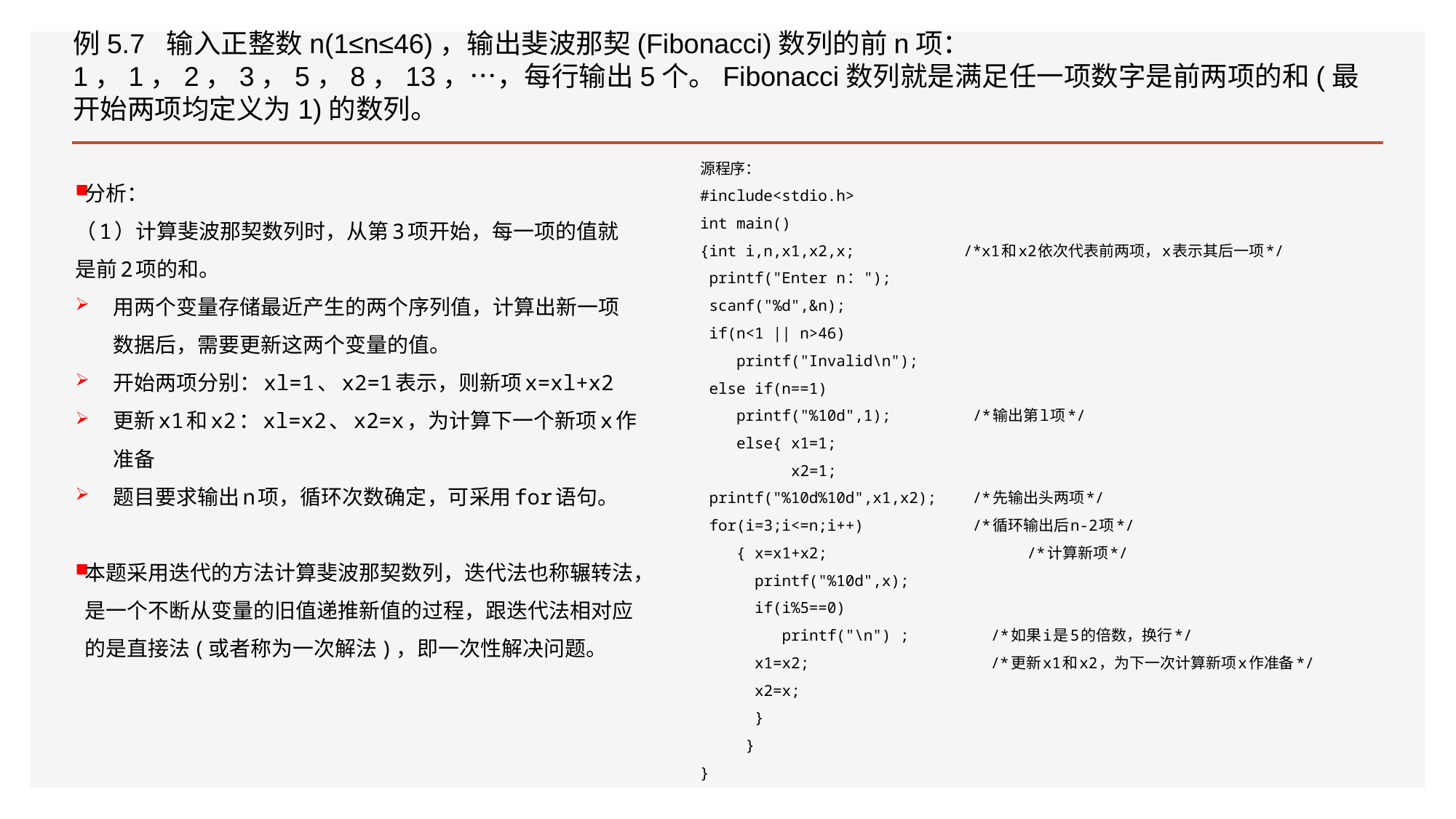

# 例5.7  输入正整数n(1≤n≤46)，输出斐波那契(Fibonacci)数列的前n项：1，1，2，3，5，8，13，…，每行输出5个。Fibonacci数列就是满足任一项数字是前两项的和(最开始两项均定义为1)的数列。
源程序：
#include<stdio.h>
int main()
{int i,n,x1,x2,x;            /*x1和x2依次代表前两项，x表示其后一项*/
 printf("Enter n：");
 scanf("%d",&n);
 if(n<1 || n>46)
    printf("Invalid\n");
 else if(n==1)
    printf("%10d",1);         /*输出第l项*/
    else{ x1=1;
          x2=1;
 printf("%10d%10d",x1,x2);    /*先输出头两项*/
 for(i=3;i<=n;i++)            /*循环输出后n-2项*/
    { x=x1+x2;                      /*计算新项*/
      printf("%10d",x);
      if(i%5==0)
         printf("\n") ;         /*如果i是5的倍数，换行*/
      x1=x2;                    /*更新x1和x2，为下一次计算新项x作准备*/
      x2=x;
      }
     }
}
分析：
（1）计算斐波那契数列时，从第3项开始，每一项的值就是前2项的和。
用两个变量存储最近产生的两个序列值，计算出新一项数据后，需要更新这两个变量的值。
开始两项分别：xl=1、x2=1表示，则新项x=xl+x2
更新x1和x2：xl=x2、x2=x，为计算下一个新项x作准备
题目要求输出n项，循环次数确定，可采用for语句。

本题采用迭代的方法计算斐波那契数列，迭代法也称辗转法，是一个不断从变量的旧值递推新值的过程，跟迭代法相对应的是直接法(或者称为一次解法)，即一次性解决问题。